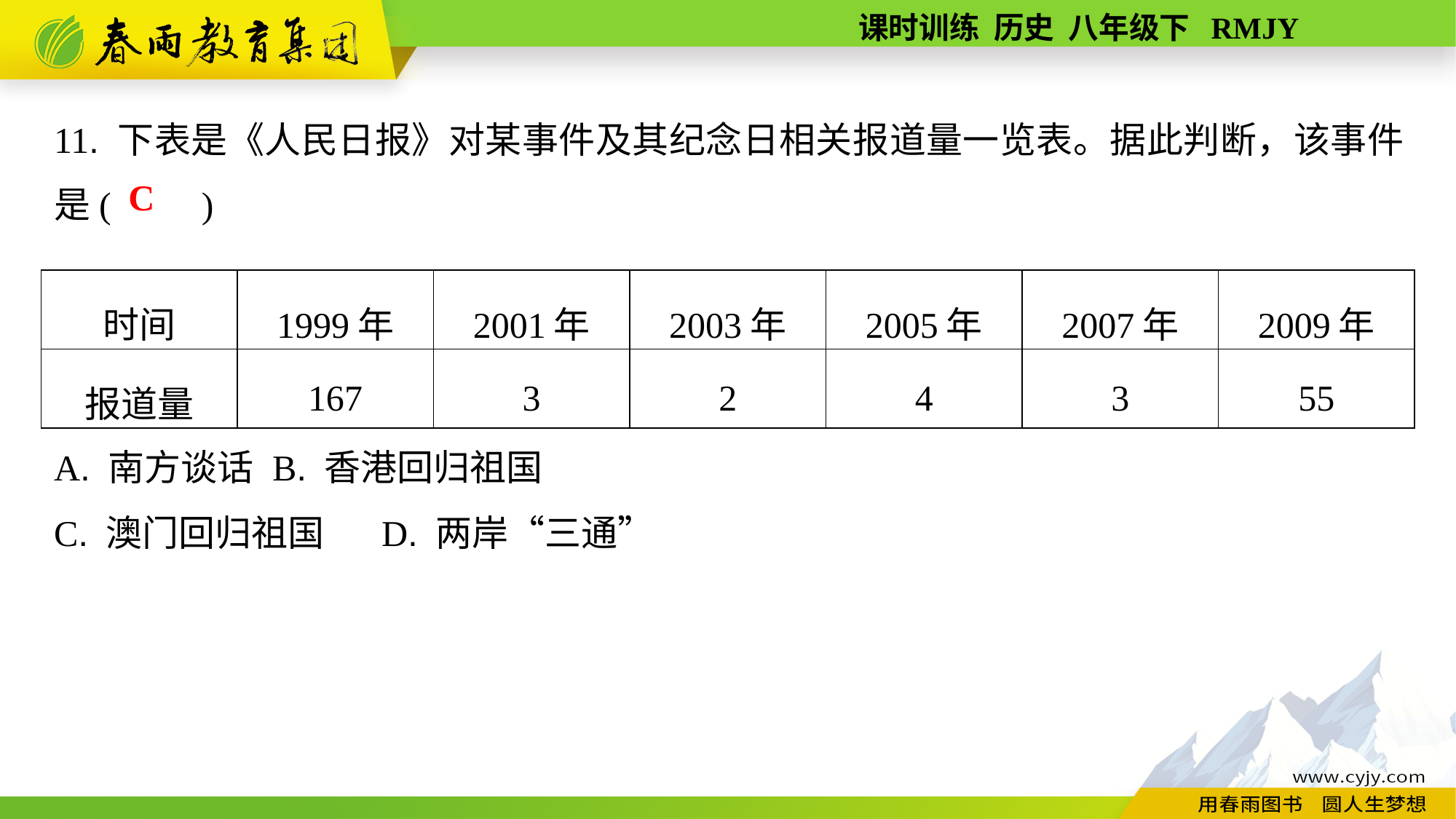

11. 下表是《人民日报》对某事件及其纪念日相关报道量一览表。据此判断，该事件是(　　)

A. 南方谈话	B. 香港回归祖国
C. 澳门回归祖国	D. 两岸“三通”
C
| 时间 | 1999年 | 2001年 | 2003年 | 2005年 | 2007年 | 2009年 |
| --- | --- | --- | --- | --- | --- | --- |
| 报道量 | 167 | 3 | 2 | 4 | 3 | 55 |